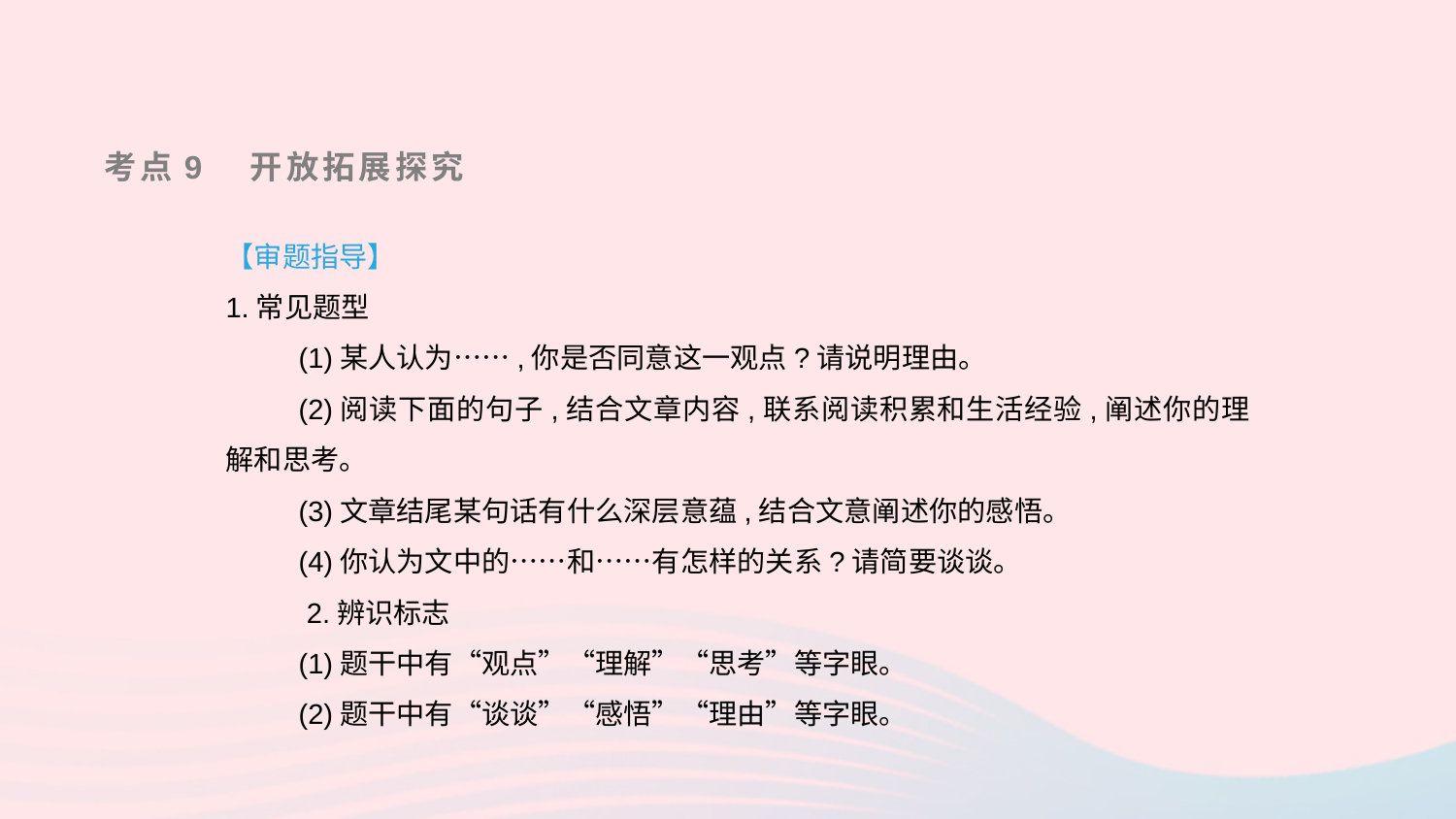

考点9　开放拓展探究
【审题指导】
1.常见题型
(1)某人认为……,你是否同意这一观点?请说明理由。
(2)阅读下面的句子,结合文章内容,联系阅读积累和生活经验,阐述你的理解和思考。
(3)文章结尾某句话有什么深层意蕴,结合文意阐述你的感悟。
(4)你认为文中的……和……有怎样的关系?请简要谈谈。
 2.辨识标志
(1)题干中有“观点”“理解”“思考”等字眼。
(2)题干中有“谈谈”“感悟”“理由”等字眼。